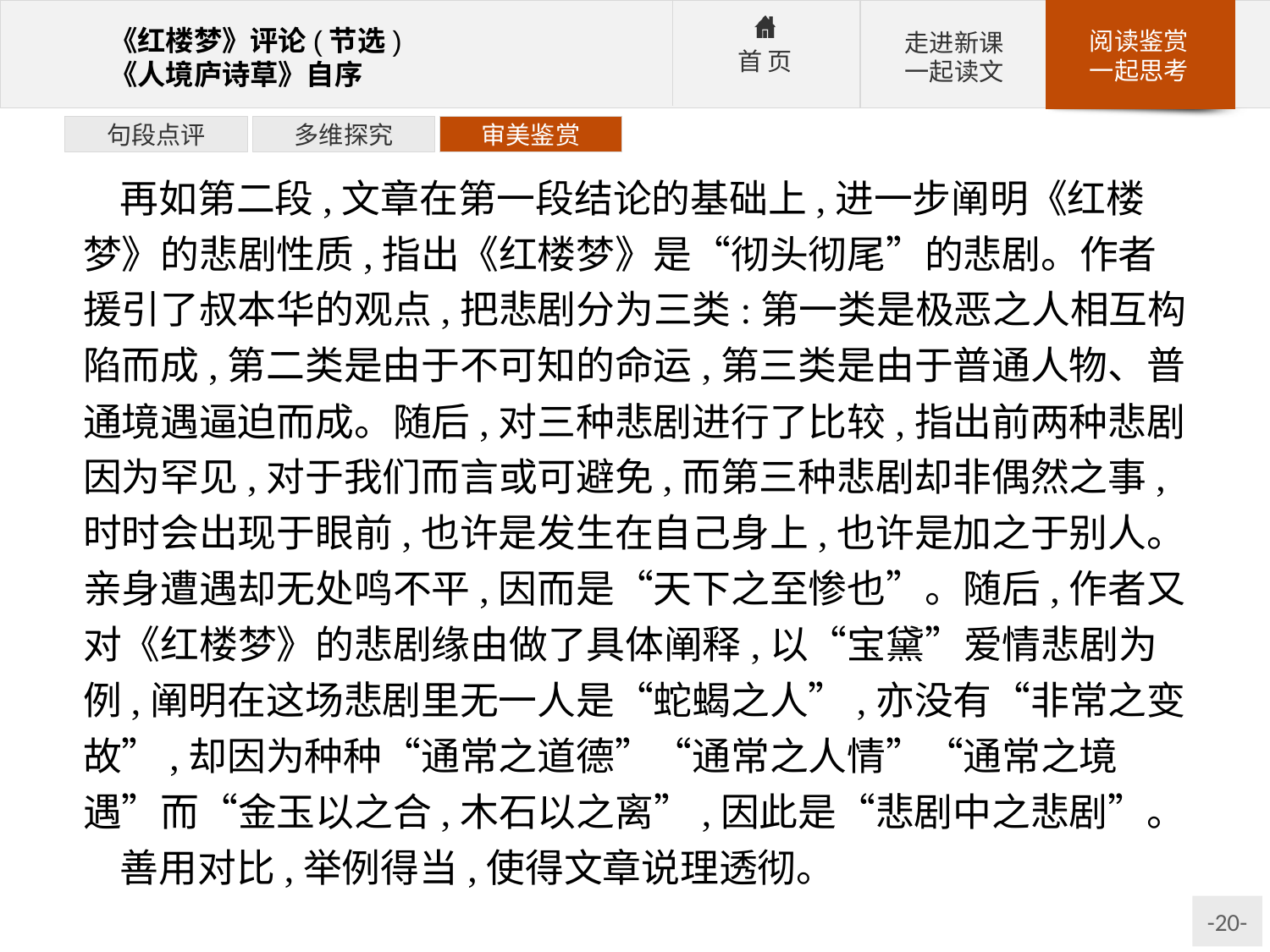

句段点评
多维探究
审美鉴赏
再如第二段,文章在第一段结论的基础上,进一步阐明《红楼梦》的悲剧性质,指出《红楼梦》是“彻头彻尾”的悲剧。作者援引了叔本华的观点,把悲剧分为三类:第一类是极恶之人相互构陷而成,第二类是由于不可知的命运,第三类是由于普通人物、普通境遇逼迫而成。随后,对三种悲剧进行了比较,指出前两种悲剧因为罕见,对于我们而言或可避免,而第三种悲剧却非偶然之事,时时会出现于眼前,也许是发生在自己身上,也许是加之于别人。亲身遭遇却无处鸣不平,因而是“天下之至惨也”。随后,作者又对《红楼梦》的悲剧缘由做了具体阐释,以“宝黛”爱情悲剧为例,阐明在这场悲剧里无一人是“蛇蝎之人”,亦没有“非常之变故”,却因为种种“通常之道德”“通常之人情”“通常之境遇”而“金玉以之合,木石以之离”,因此是“悲剧中之悲剧”。
善用对比,举例得当,使得文章说理透彻。